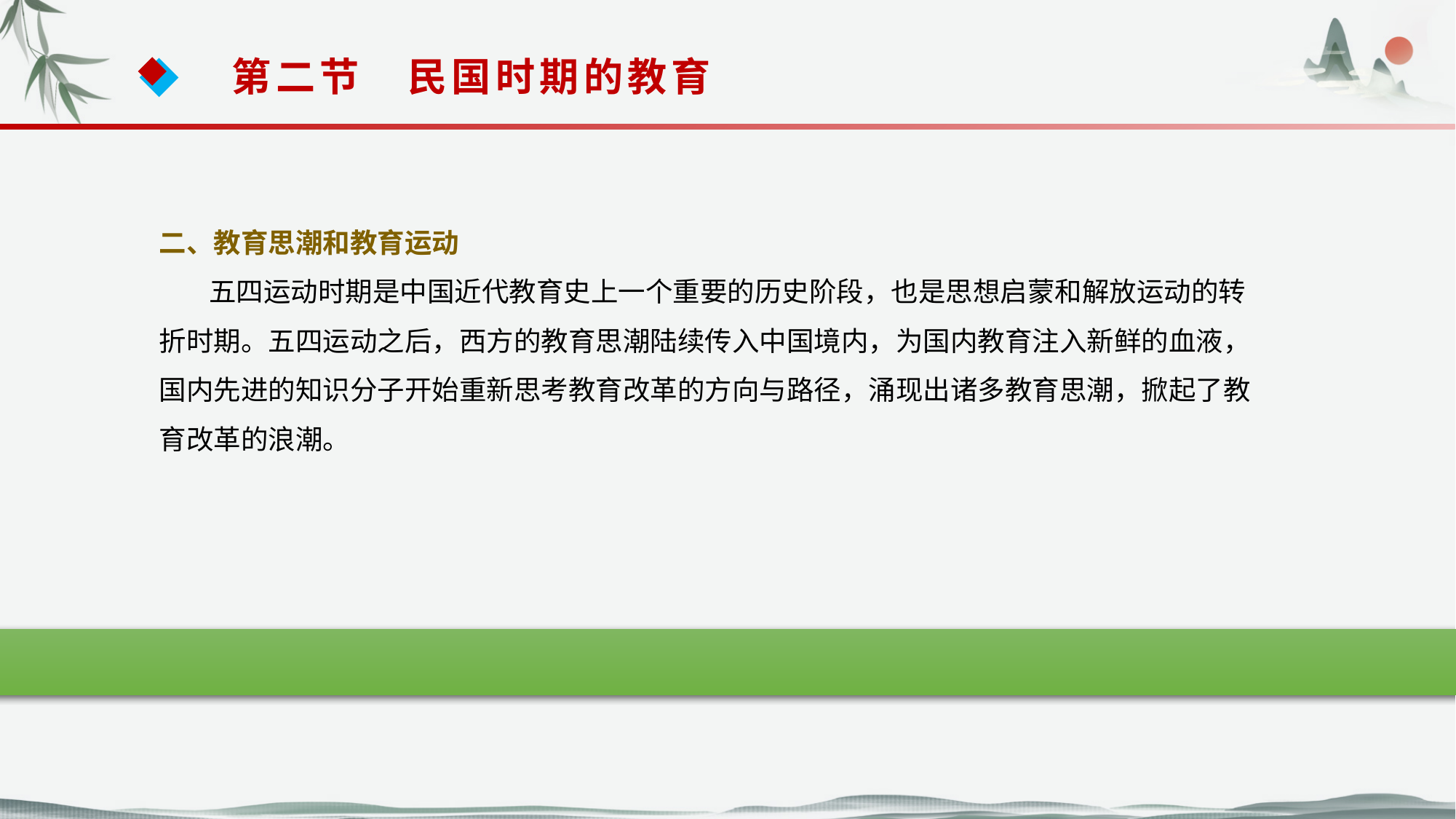

第二节　民国时期的教育

二、教育思潮和教育运动
       五四运动时期是中国近代教育史上一个重要的历史阶段，也是思想启蒙和解放运动的转
折时期。五四运动之后，西方的教育思潮陆续传入中国境内，为国内教育注入新鲜的血液，
国内先进的知识分子开始重新思考教育改革的方向与路径，涌现出诸多教育思潮，掀起了教
育改革的浪潮。